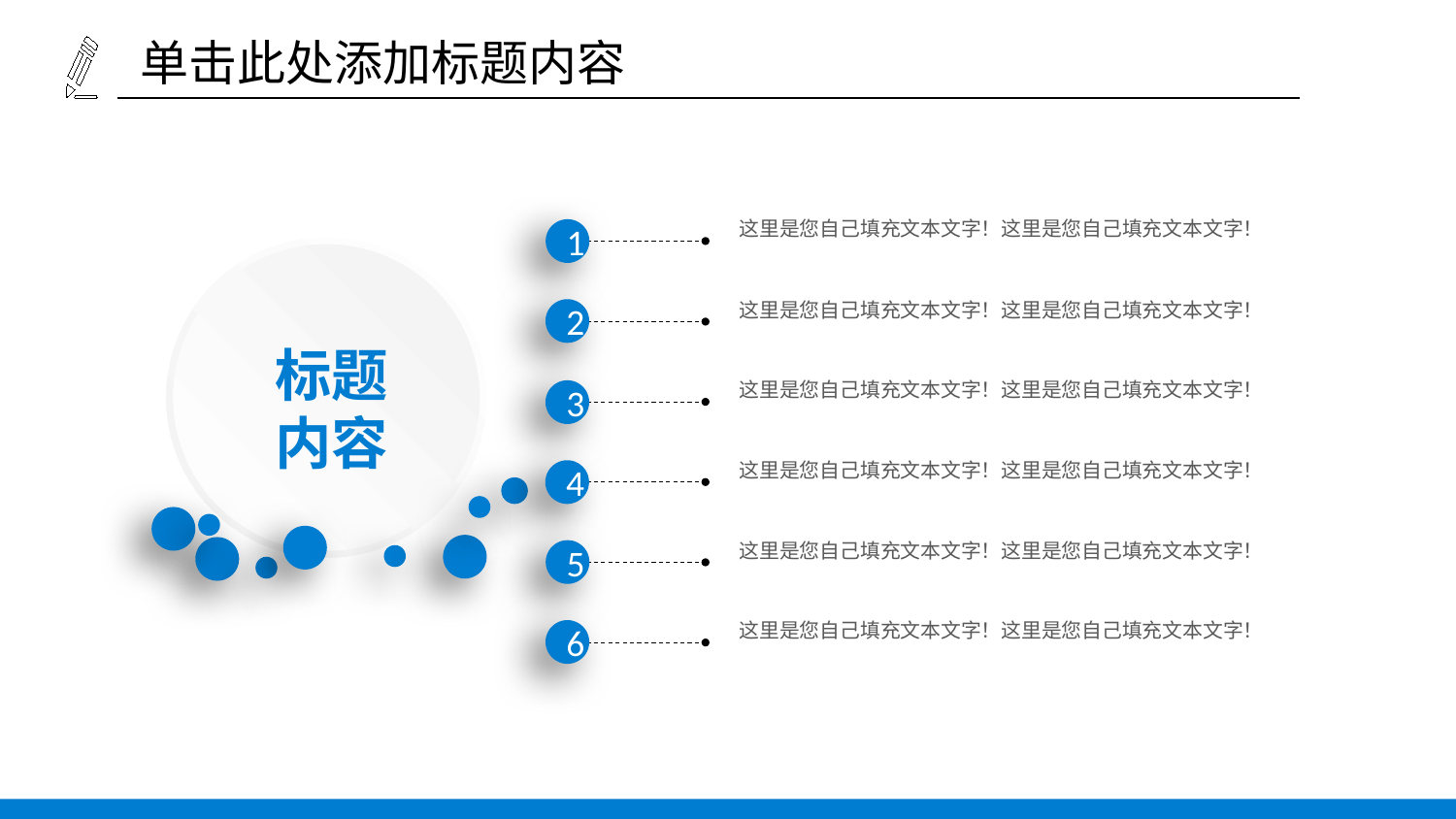

单击此处添加标题内容

这里是您自己填充文本文字！这里是您自己填充文本文字！
1

这里是您自己填充文本文字！这里是您自己填充文本文字！
2
标题
内容
这里是您自己填充文本文字！这里是您自己填充文本文字！
3
这里是您自己填充文本文字！这里是您自己填充文本文字！
4

这里是您自己填充文本文字！这里是您自己填充文本文字！

5

这里是您自己填充文本文字！这里是您自己填充文本文字！
6